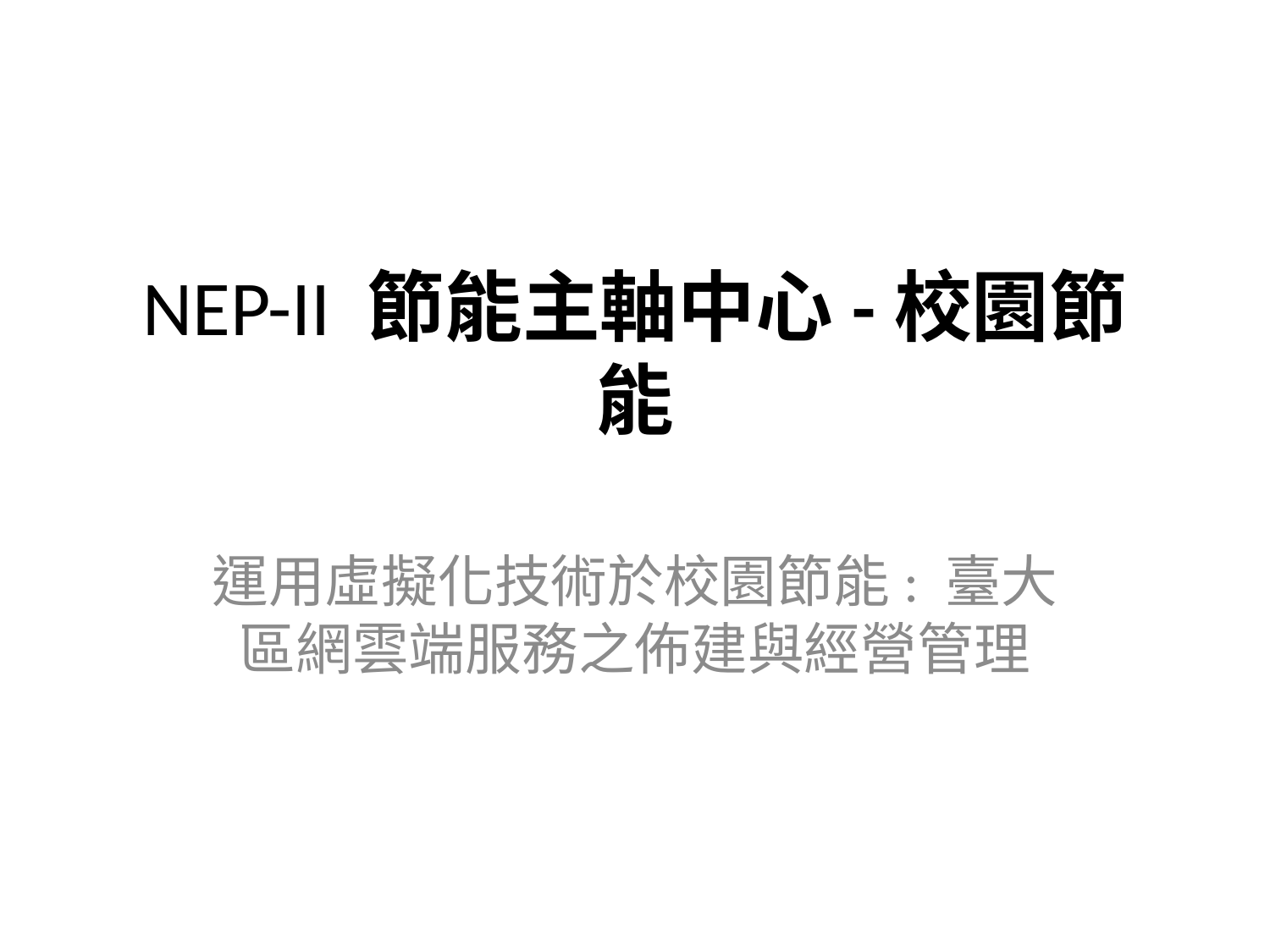

# NEP-II 節能主軸中心-校園節能
運用虛擬化技術於校園節能: 臺大區網雲端服務之佈建與經營管理